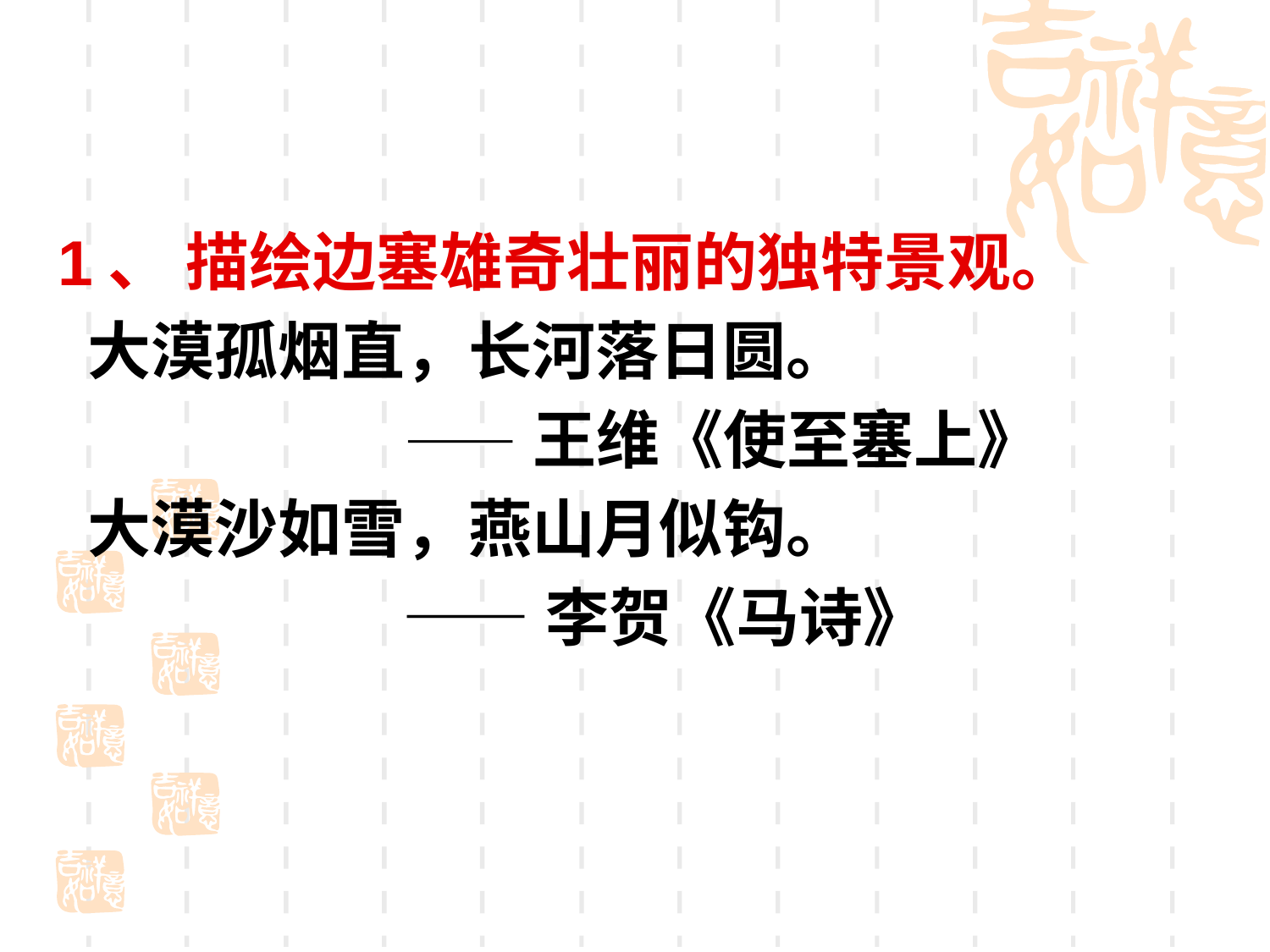

1、 描绘边塞雄奇壮丽的独特景观。
 大漠孤烟直，长河落日圆。
                           ——王维《使至塞上》
 大漠沙如雪，燕山月似钩。
                        ——李贺《马诗》